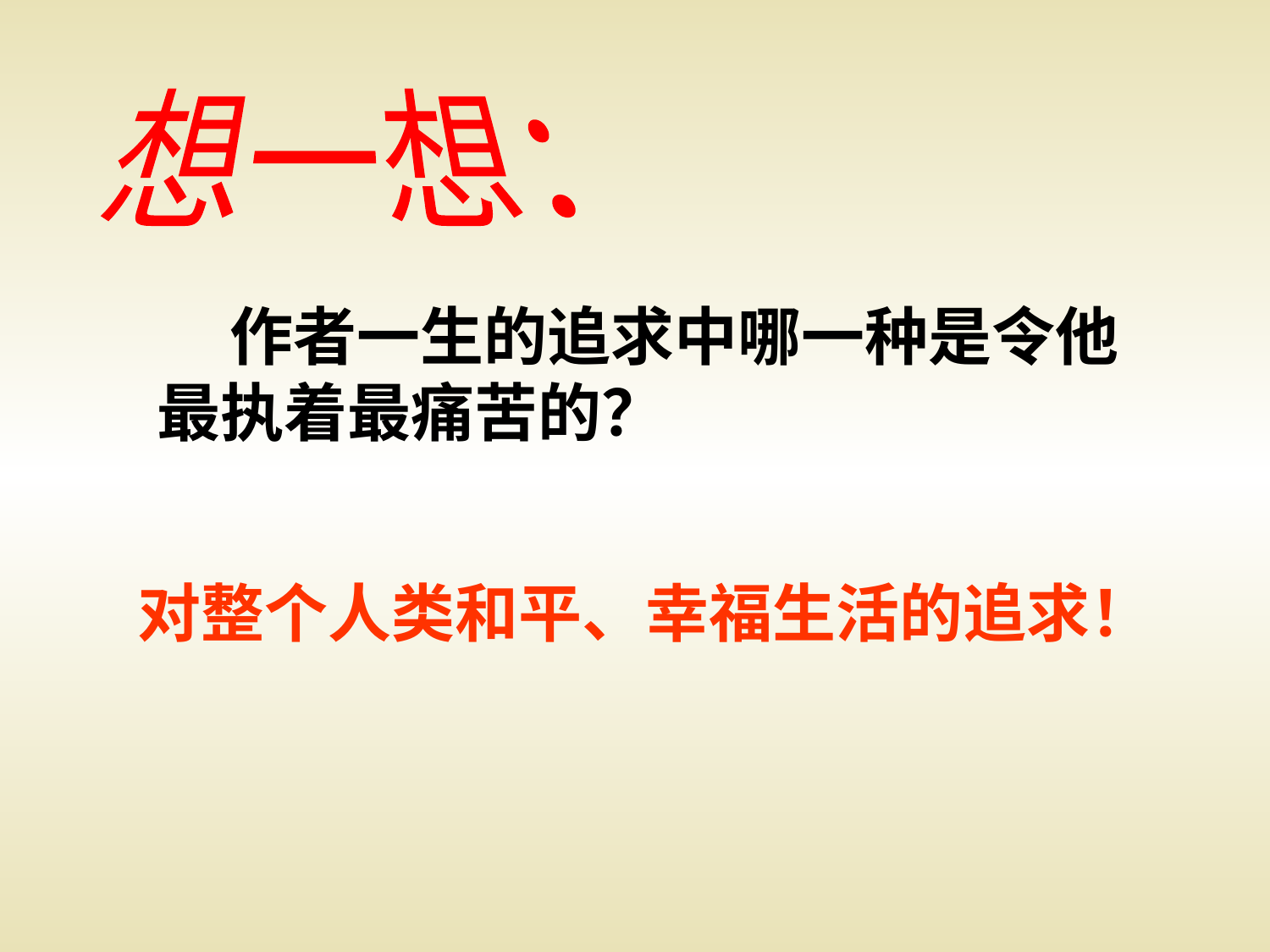

想一想：
    作者一生的追求中哪一种是令他最执着最痛苦的？
对整个人类和平、幸福生活的追求！